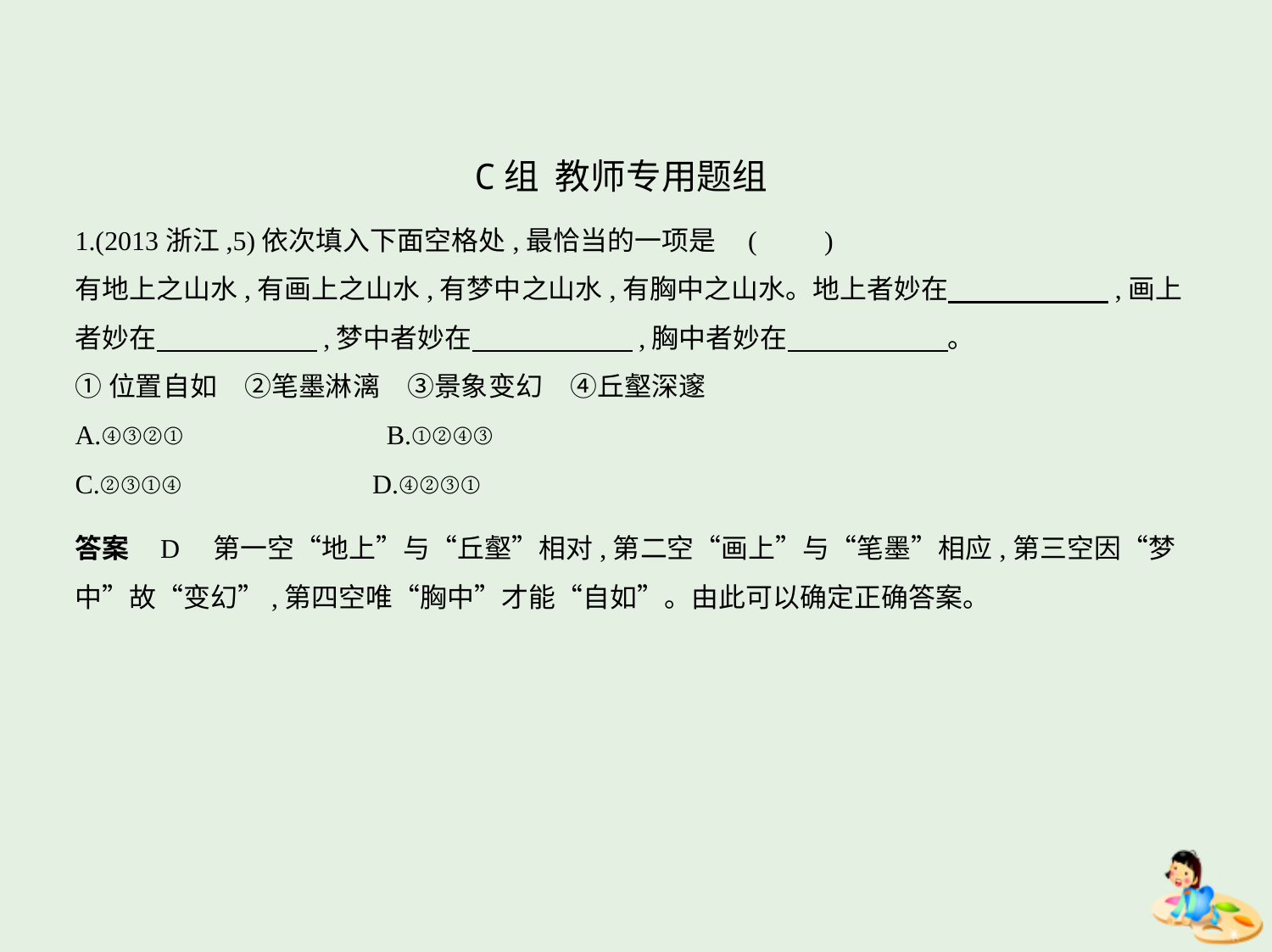

C组  教师专用题组
1.(2013浙江,5)依次填入下面空格处,最恰当的一项是 (　　)
有地上之山水,有画上之山水,有梦中之山水,有胸中之山水。地上者妙在　　　　　    ,画上
者妙在　　　　　    ,梦中者妙在　　　　　    ,胸中者妙在　　　　　    。
①位置自如　②笔墨淋漓　③景象变幻　④丘壑深邃
A.④③②①　　　　　　　B.①②④③
C.②③①④　　                    D.④②③①
答案    D　第一空“地上”与“丘壑”相对,第二空“画上”与“笔墨”相应,第三空因“梦
中”故“变幻”,第四空唯“胸中”才能“自如”。由此可以确定正确答案。